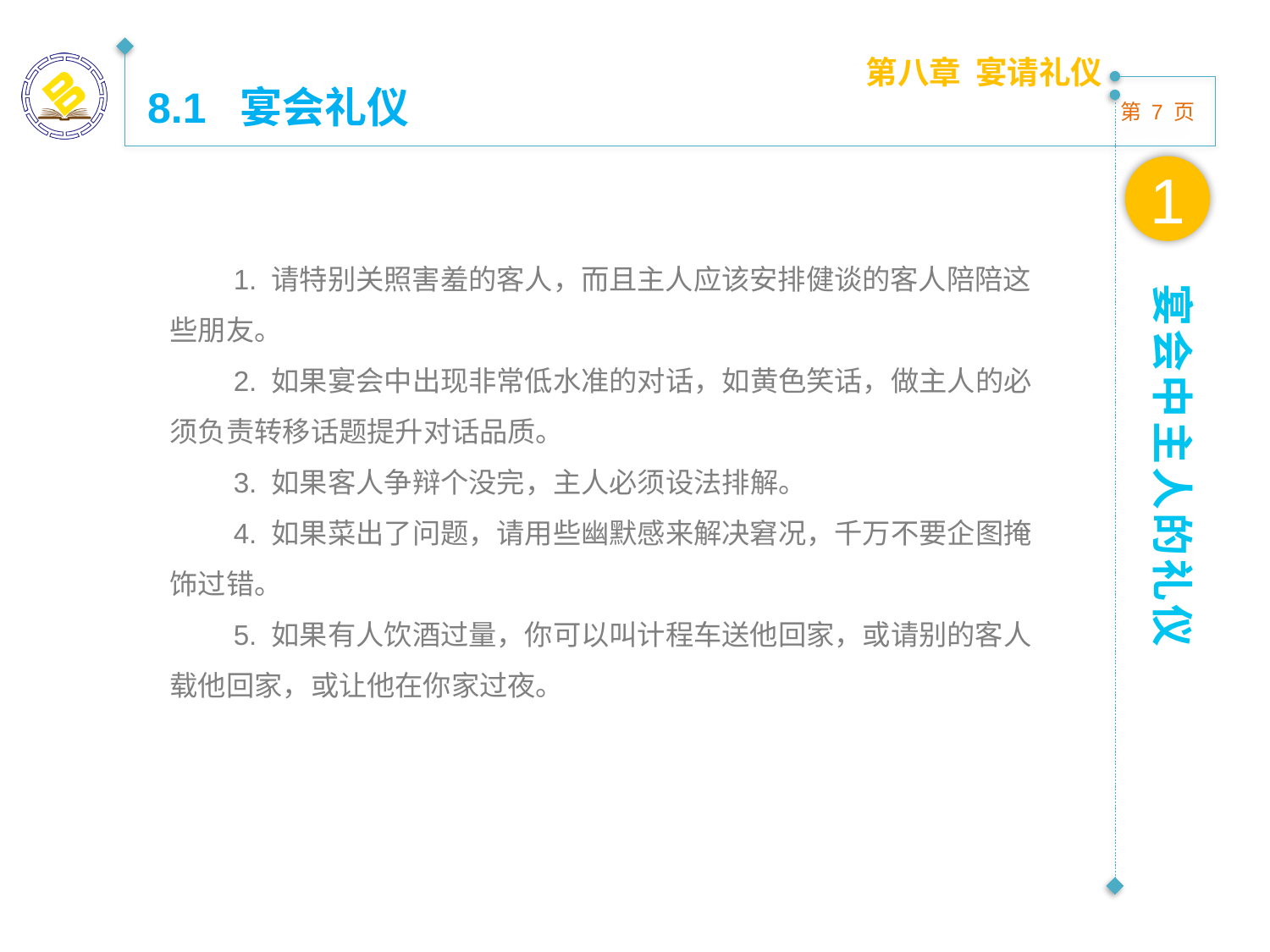

第八章  宴请礼仪
8.1  宴会礼仪
1
1. 请特别关照害羞的客人，而且主人应该安排健谈的客人陪陪这些朋友。
2. 如果宴会中出现非常低水准的对话，如黄色笑话，做主人的必须负责转移话题提升对话品质。
3. 如果客人争辩个没完，主人必须设法排解。
4. 如果菜出了问题，请用些幽默感来解决窘况，千万不要企图掩饰过错。
5. 如果有人饮酒过量，你可以叫计程车送他回家，或请别的客人载他回家，或让他在你家过夜。
宴会中主人的礼仪